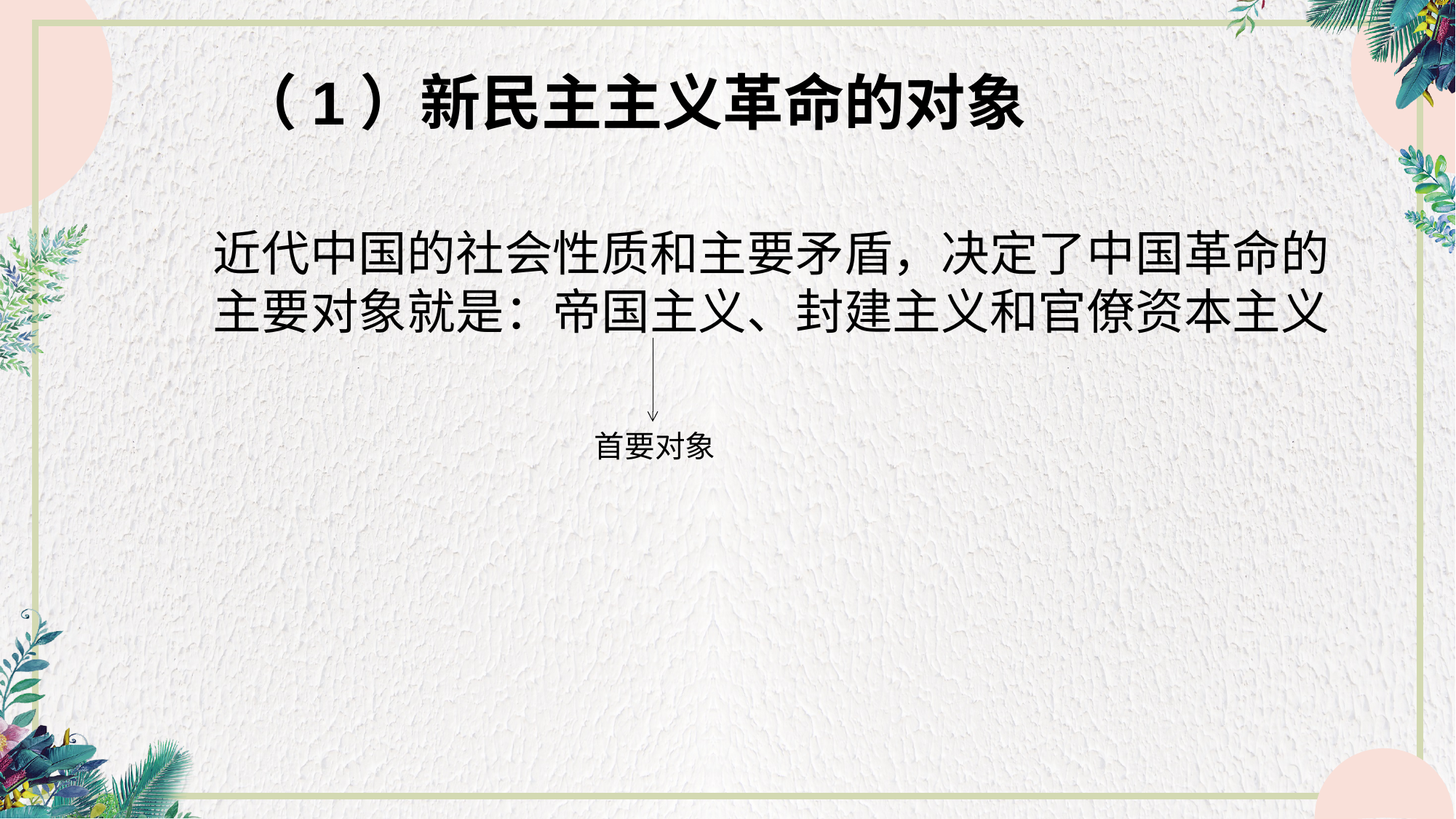

（1）新民主主义革命的对象
近代中国的社会性质和主要矛盾，决定了中国革命的主要对象就是：帝国主义、封建主义和官僚资本主义
首要对象